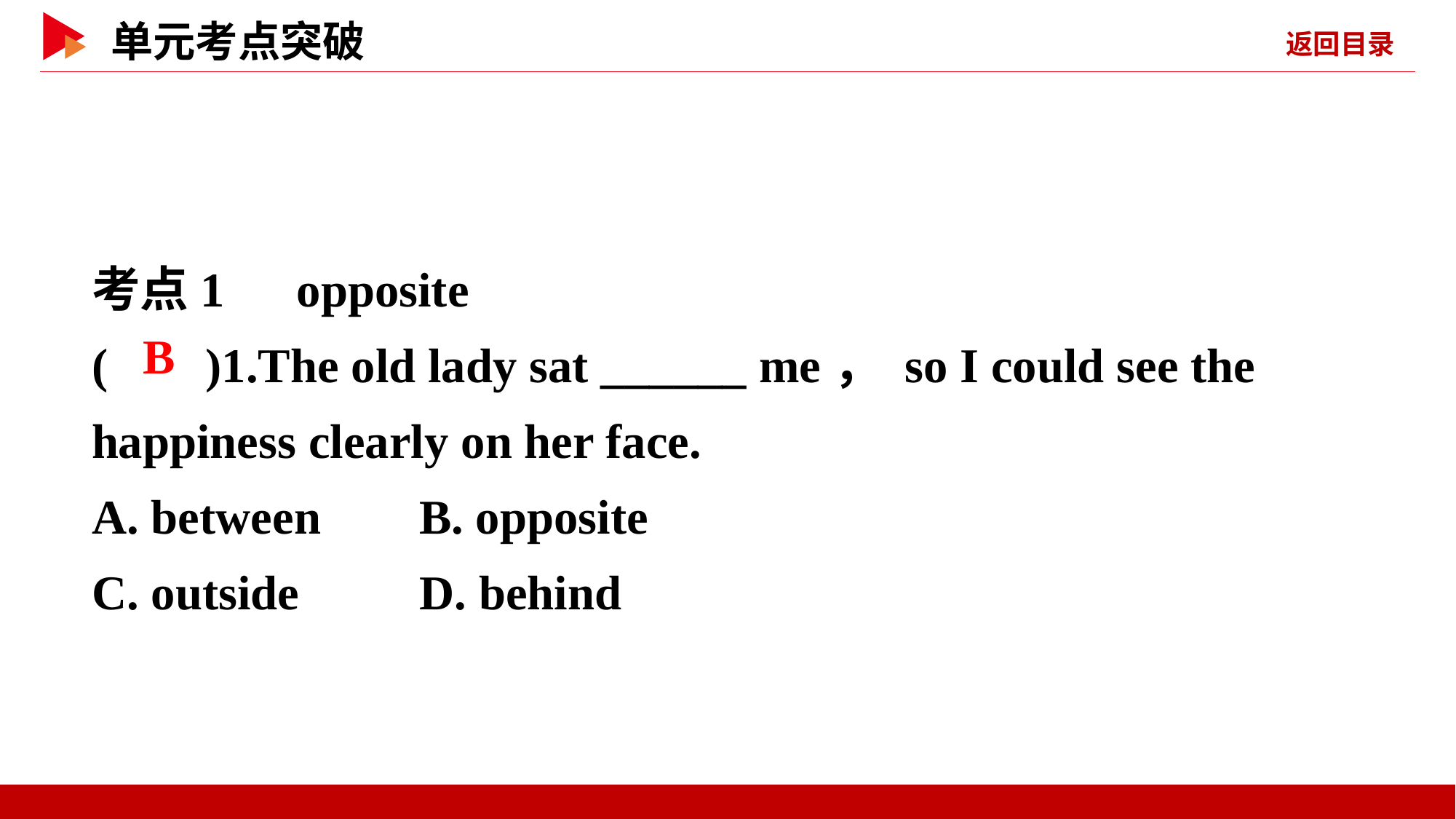

考点1　opposite
(        )1.The old lady sat ______ me， so I could see the happiness clearly on her face.
A. between	B. opposite
C. outside	         D. behind
   B